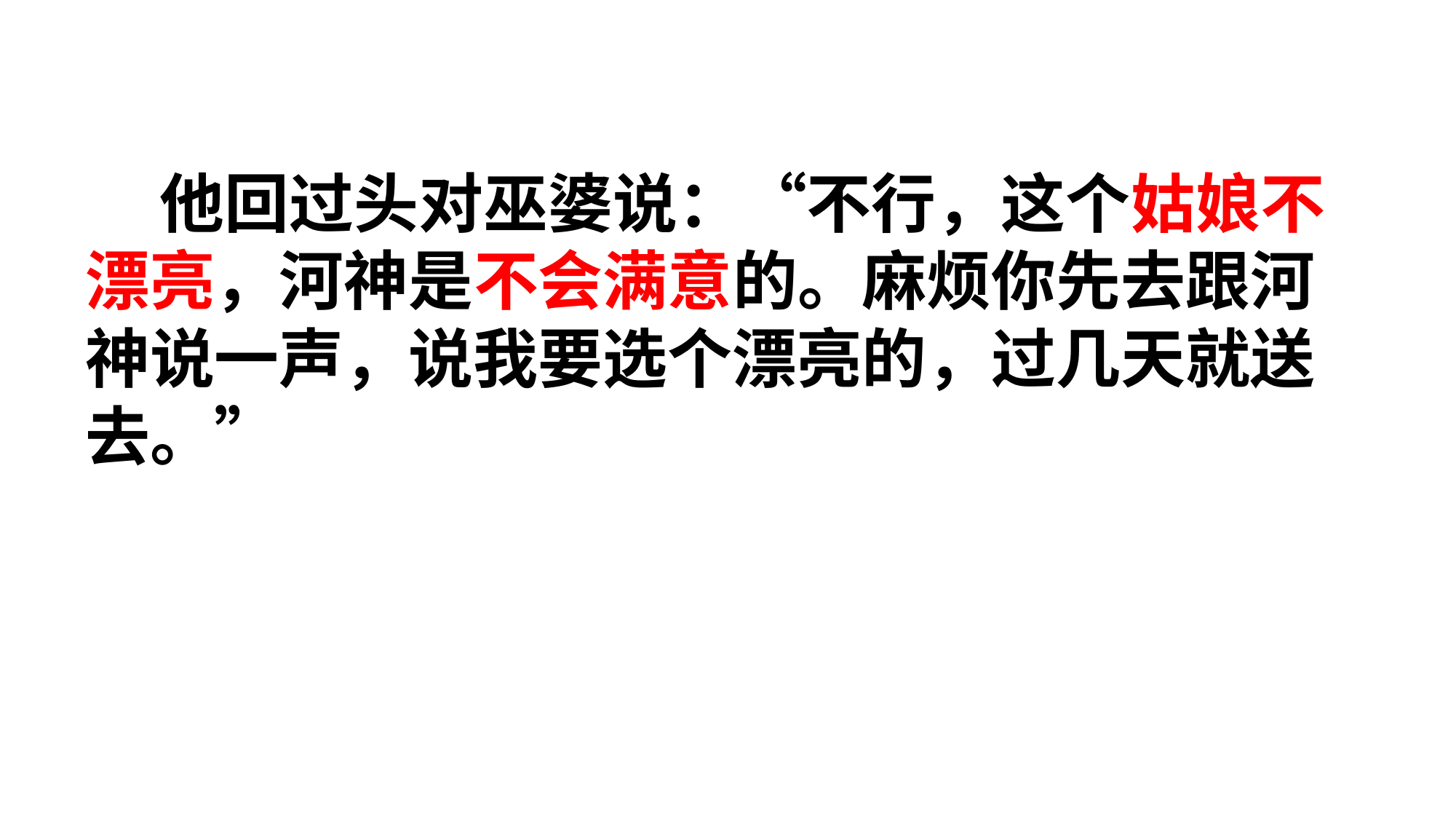

他回过头对巫婆说：“不行，这个姑娘不漂亮，河神是不会满意的。麻烦你先去跟河神说一声，说我要选个漂亮的，过几天就送去。”